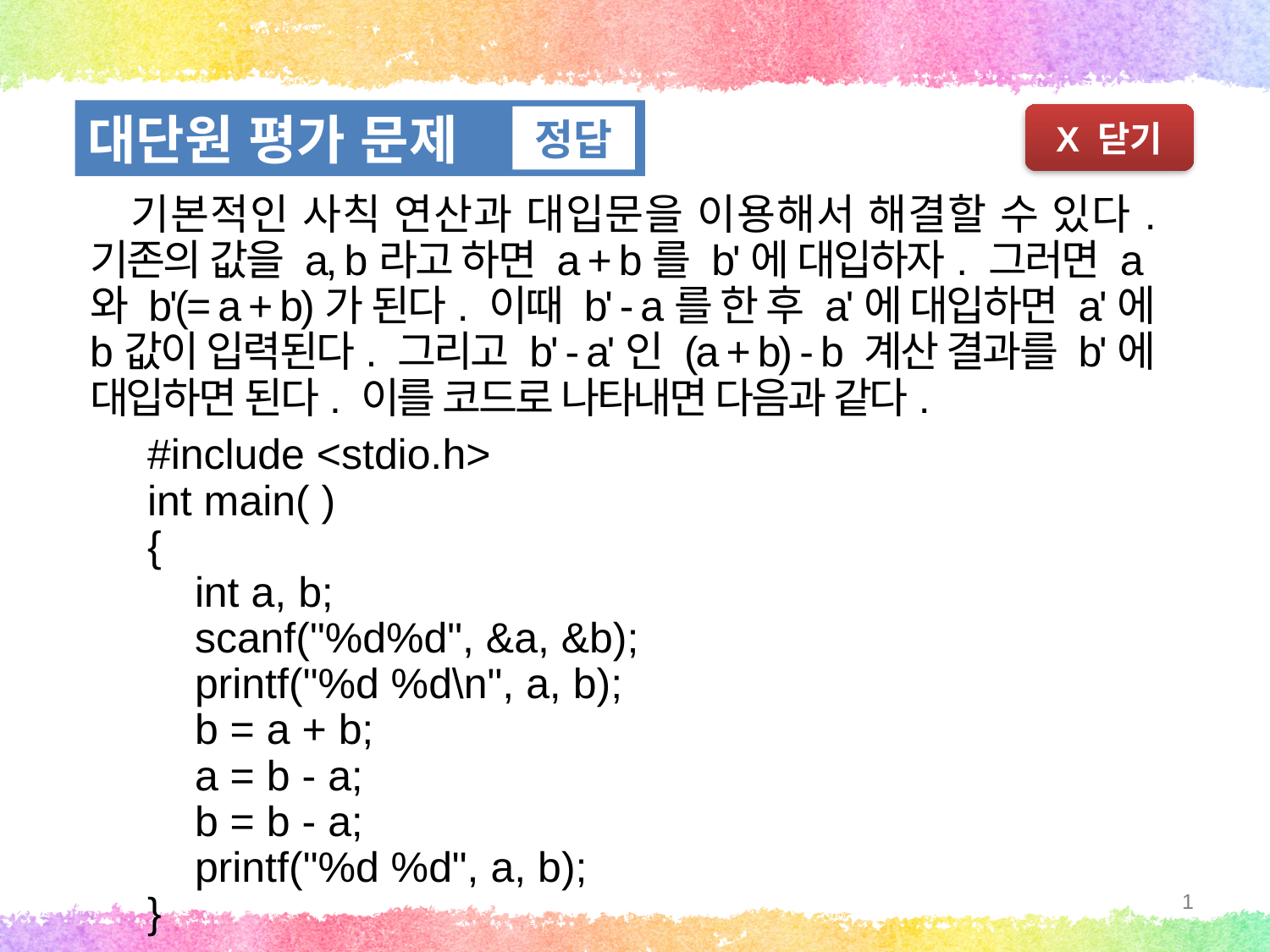

대단원 평가 문제
정답
X 닫기
  기본적인 사칙 연산과 대입문을 이용해서 해결할 수 있다. 기존의 값을 a, b라고 하면 a + b를 b'에 대입하자. 그러면 a와 b'(= a + b)가 된다. 이때 b' - a를 한 후 a'에 대입하면 a'에 b값이 입력된다. 그리고 b' - a'인 (a + b) - b 계산 결과를 b'에 대입하면 된다. 이를 코드로 나타내면 다음과 같다.
#include <stdio.h>
int main( )
{
    int a, b;
    scanf("%d%d", &a, &b);
    printf("%d %d\n", a, b);
    b = a + b;
    a = b - a;
    b = b - a;
    printf("%d %d", a, b);
}
1